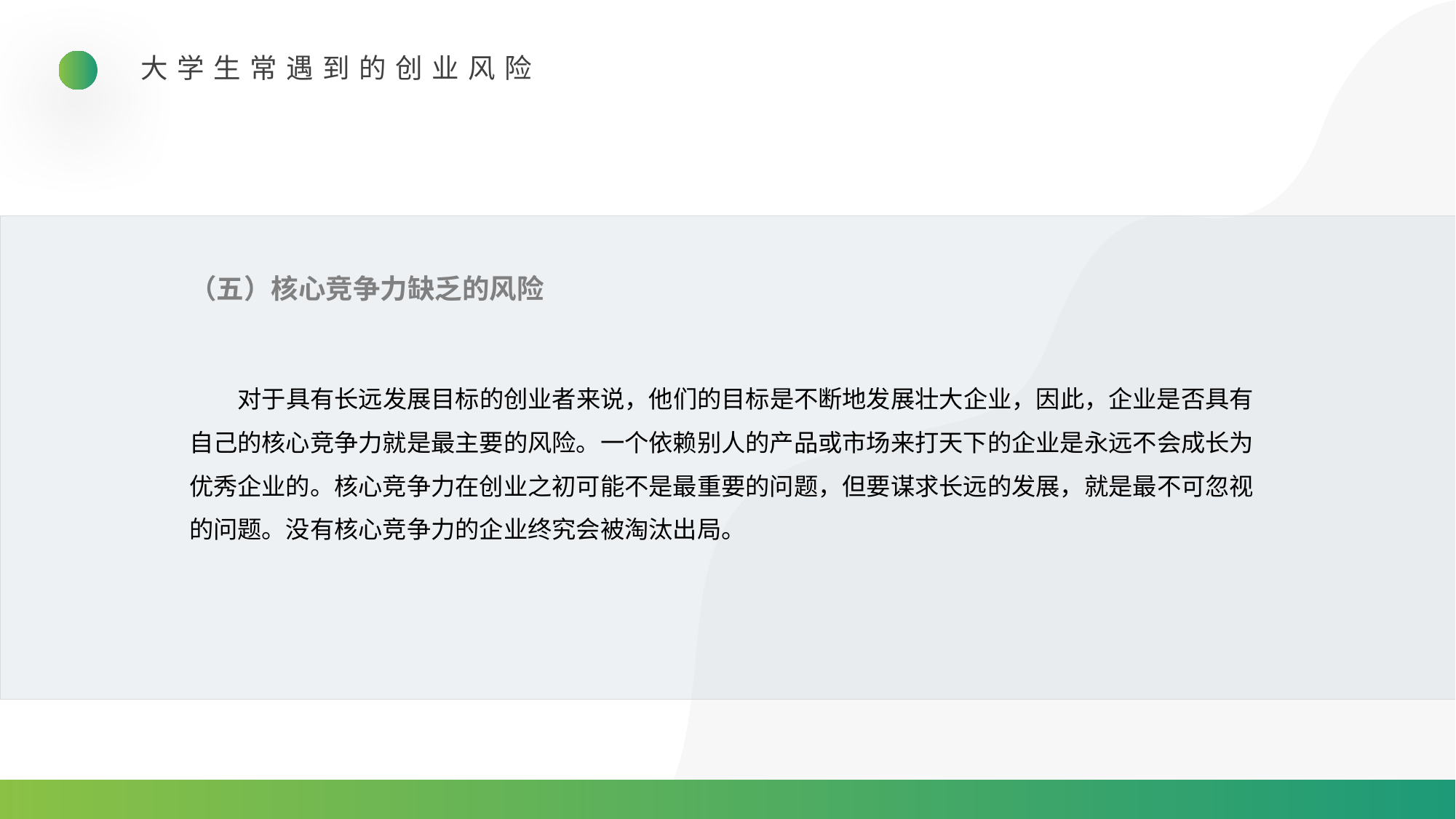

大学生常遇到的创业风险

（五）核心竞争力缺乏的风险
对于具有长远发展目标的创业者来说，他们的目标是不断地发展壮大企业，因此，企业是否具有自己的核心竞争力就是最主要的风险。一个依赖别人的产品或市场来打天下的企业是永远不会成长为优秀企业的。核心竞争力在创业之初可能不是最重要的问题，但要谋求长远的发展，就是最不可忽视的问题。没有核心竞争力的企业终究会被淘汰出局。